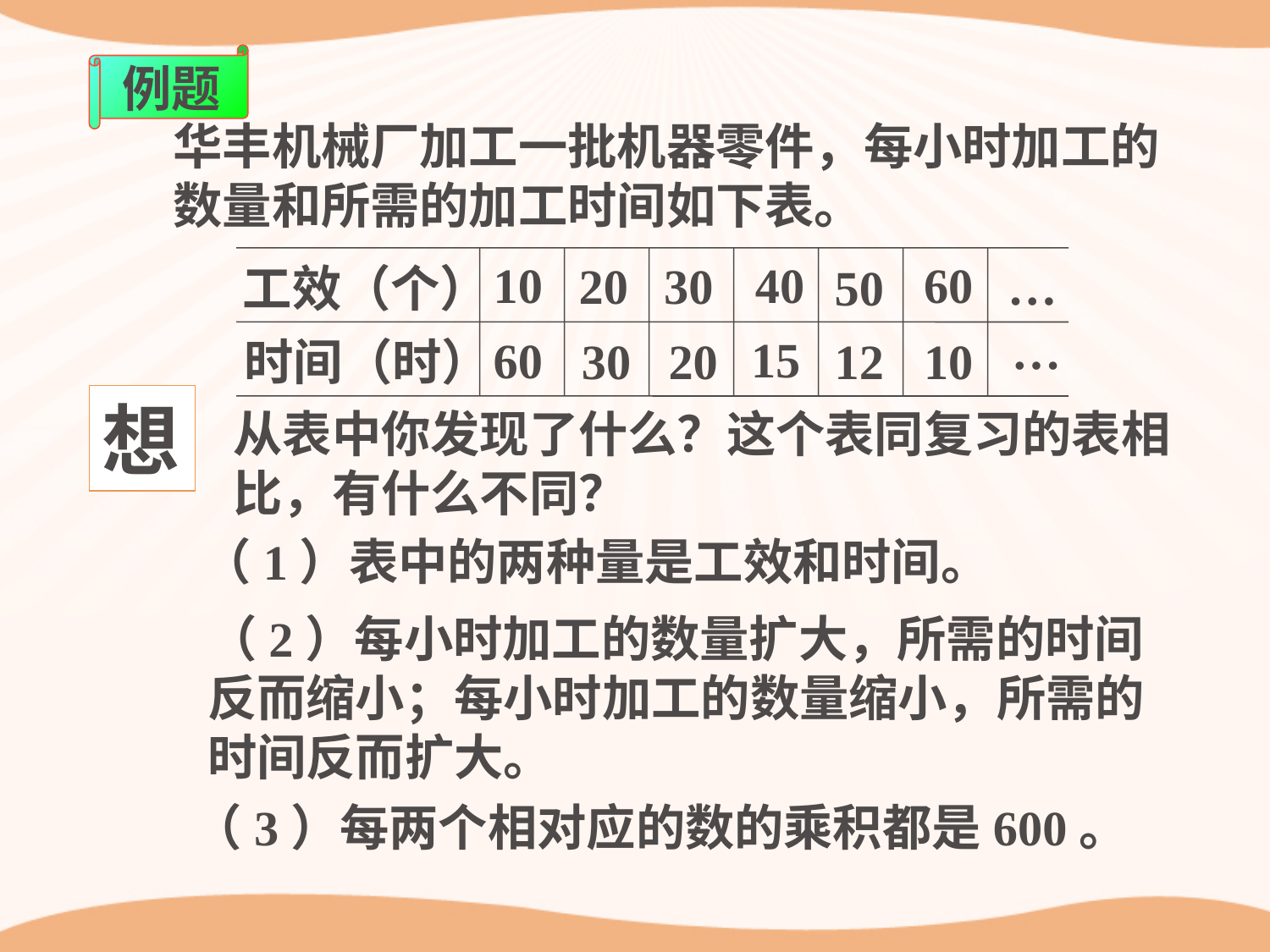

例题
华丰机械厂加工一批机器零件，每小时加工的
数量和所需的加工时间如下表。

10

40

60

20
30
…
50
工效（个）
…

15
60
30
20
12
10
时间（时）

想
从表中你发现了什么？这个表同复习的表相比，有什么不同？
PPT模板：www.1ppt.com/moban/                  PPT素材：www.1ppt.com/sucai/
PPT背景：www.1ppt.com/beijing/                   PPT图表：www.1ppt.com/tubiao/
PPT下载：www.1ppt.com/xiazai/                     PPT教程： www.1ppt.com/powerpoint/
资料下载：www.1ppt.com/ziliao/                   范文下载：www.1ppt.com/fanwen/
试卷下载：www.1ppt.com/shiti/                     教案下载：www.1ppt.com/jiaoan/
PPT论坛：www.1ppt.cn                                     PPT课件：www.1ppt.com/kejian/
语文课件：www.1ppt.com/kejian/yuwen/    数学课件：www.1ppt.com/kejian/shuxue/
英语课件：www.1ppt.com/kejian/yingyu/    美术课件：www.1ppt.com/kejian/meishu/
科学课件：www.1ppt.com/kejian/kexue/     物理课件：www.1ppt.com/kejian/wuli/
化学课件：www.1ppt.com/kejian/huaxue/  生物课件：www.1ppt.com/kejian/shengwu/
地理课件：www.1ppt.com/kejian/dili/          历史课件：www.1ppt.com/kejian/lishi/
（1）表中的两种量是工效和时间。
（2）每小时加工的数量扩大，所需的时间反而缩小；每小时加工的数量缩小，所需的时间反而扩大。
（3）每两个相对应的数的乘积都是600。